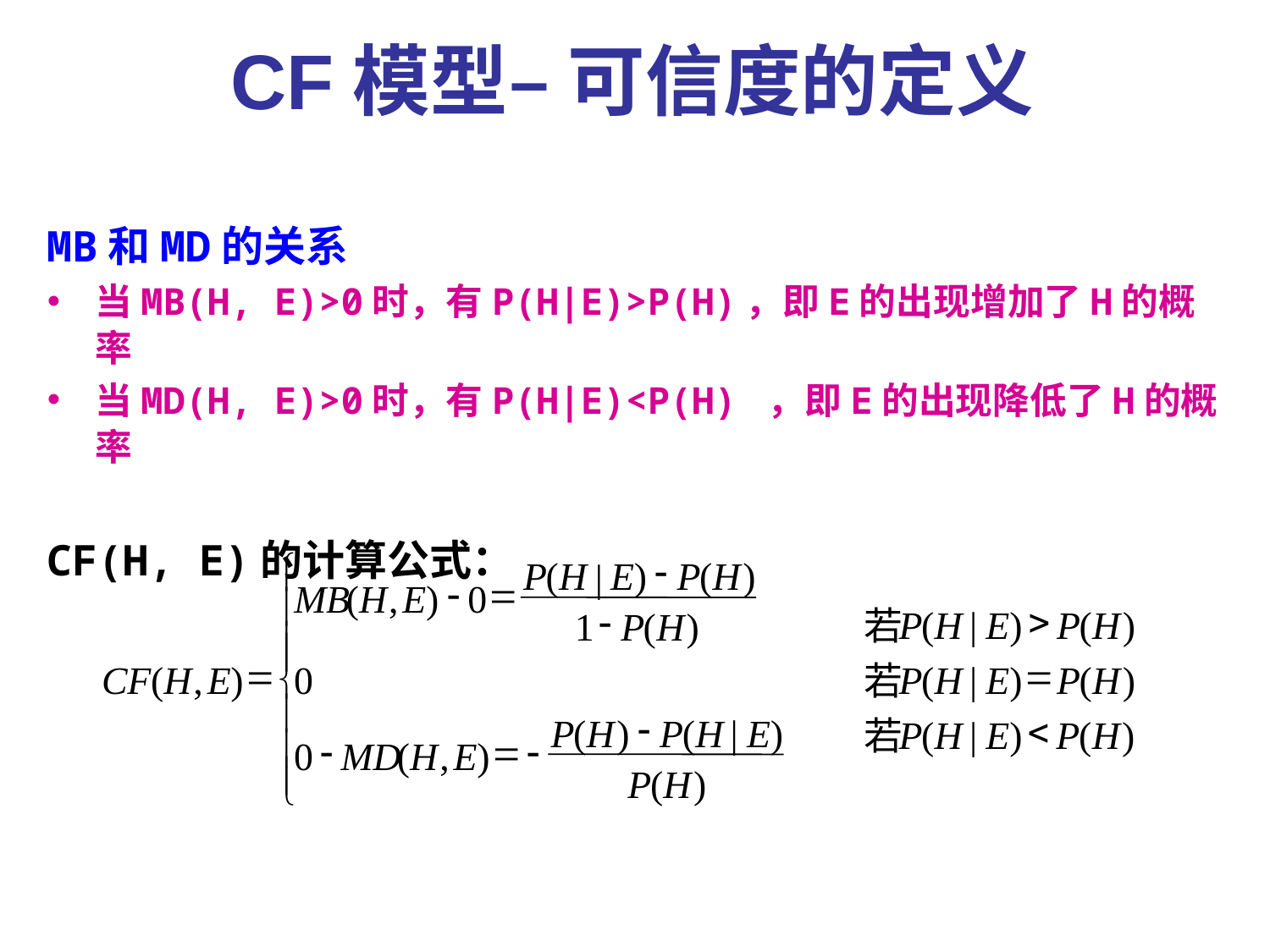

CF模型– 可信度的定义
MB和MD的关系
当MB(H, E)>0时，有P(H|E)>P(H)，即E的出现增加了H的概率
当MD(H, E)>0时，有P(H|E)<P(H) ，即E的出现降低了H的概率

CF(H, E)的计算公式：

−

P
(
H
E
)
P
(
H
)
|
−
=
MB
(
H
,
E
)
0

>

−
P
(
H
|
E
)
P
(
H
)
若
1
P
(
H
)

=
=
CF
(
H
,
E
)
0
P
(
H
|
E
)
P
(
H
)
若

−
<
P
(
H
)
P
(
H
|
E
)
P
(
H
|
E
)
P
(
H
)
若

−
=
−
0
MD
(
H
,
E
)

P
(
H
)